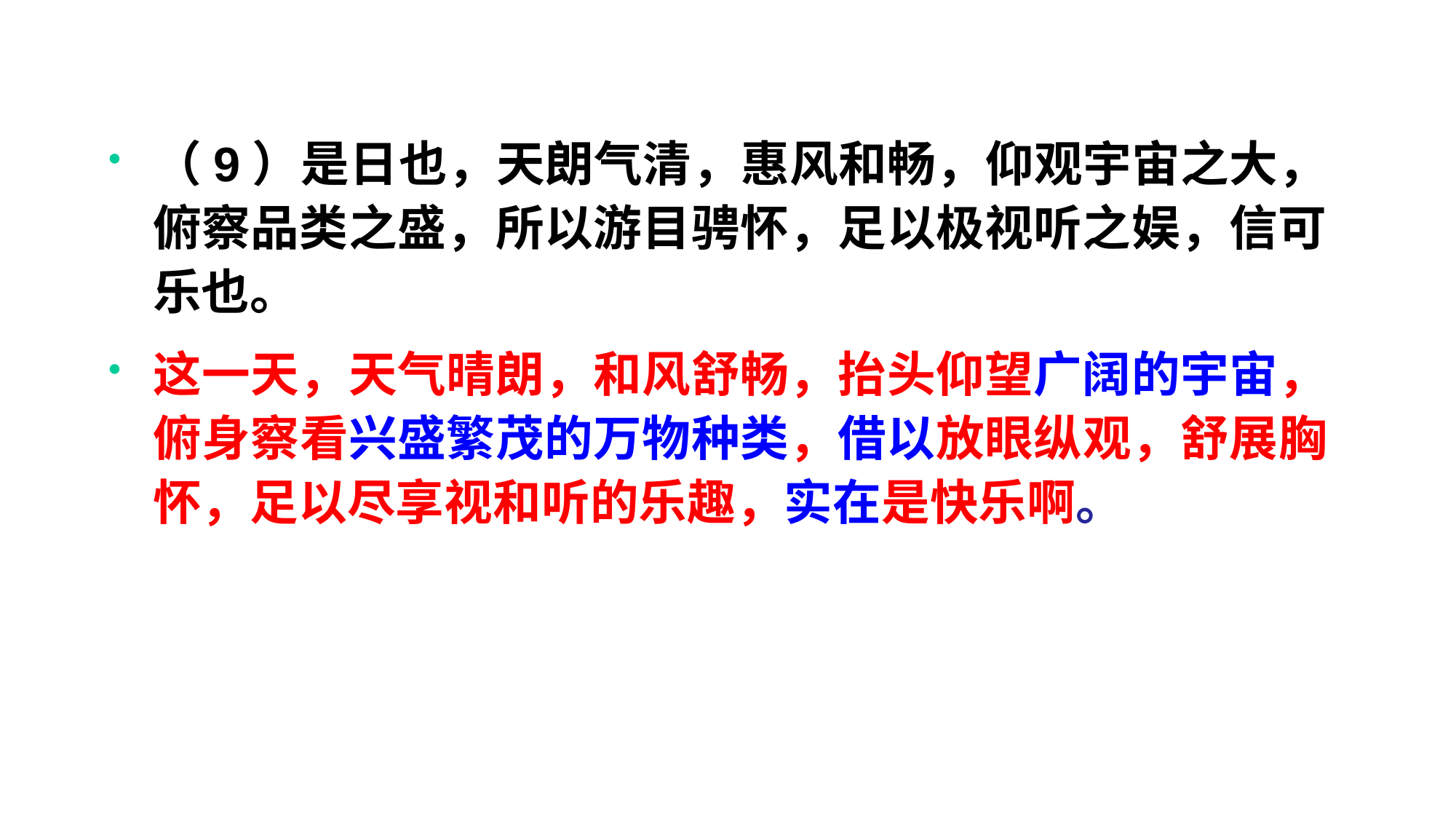

（9）是日也，天朗气清，惠风和畅，仰观宇宙之大，俯察品类之盛，所以游目骋怀，足以极视听之娱，信可乐也。
这一天，天气晴朗，和风舒畅，抬头仰望广阔的宇宙，俯身察看兴盛繁茂的万物种类，借以放眼纵观，舒展胸怀，足以尽享视和听的乐趣，实在是快乐啊。